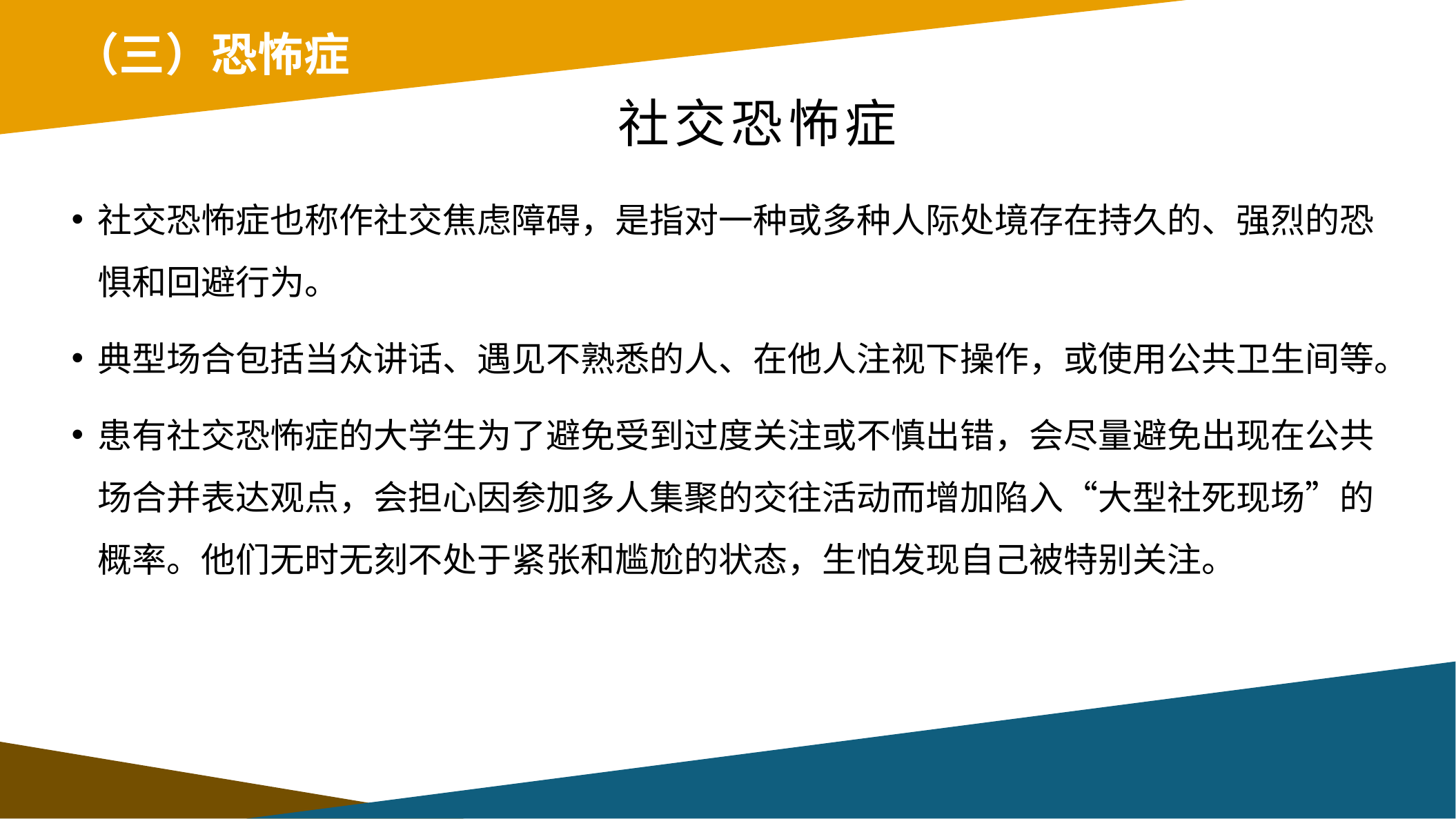

（三）恐怖症
社交恐怖症
社交恐怖症也称作社交焦虑障碍，是指对一种或多种人际处境存在持久的、强烈的恐惧和回避行为。
典型场合包括当众讲话、遇见不熟悉的人、在他人注视下操作，或使用公共卫生间等。
患有社交恐怖症的大学生为了避免受到过度关注或不慎出错，会尽量避免出现在公共场合并表达观点，会担心因参加多人集聚的交往活动而增加陷入“大型社死现场”的概率。他们无时无刻不处于紧张和尴尬的状态，生怕发现自己被特别关注。